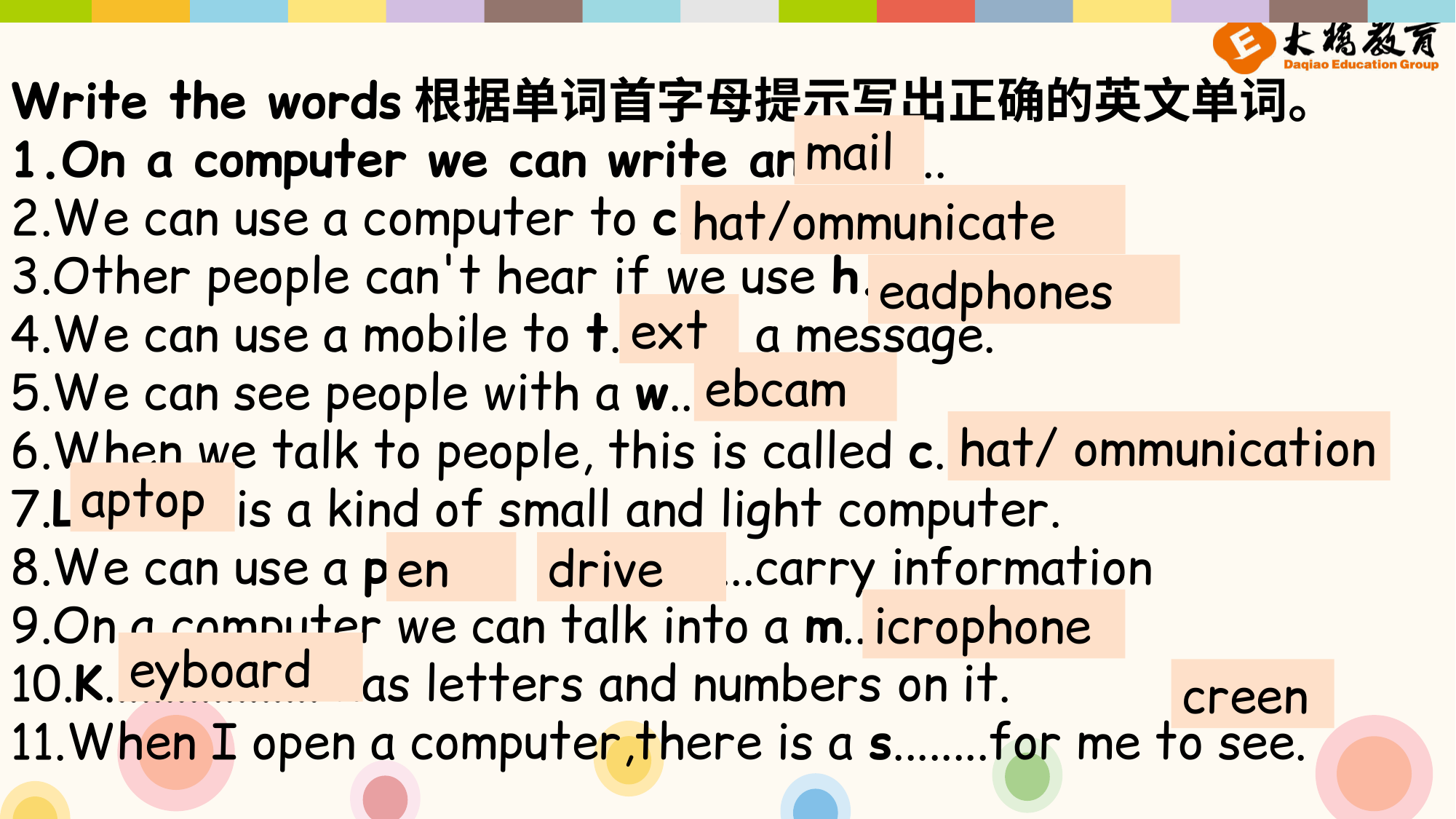

Write the words根据单词首字母提示写出正确的英文单词。1.On a computer we can write an e........2.We can use a computer to c..........3.Other people can't hear if we use h.............4.We can use a mobile to t........... a message.5.We can see people with a w...........6.When we talk to people, this is called c...............7.L.............is a kind of small and light computer.8.We can use a p..........  ..................carry information 9.On a computer we can talk into a m.........  10.K.................. has letters and numbers on it. 11.When I open a computer,there is a s........for me to see.
mail
hat/ommunicate
eadphones
ext
ebcam
hat/ ommunication
aptop
en
drive
icrophone
eyboard
creen